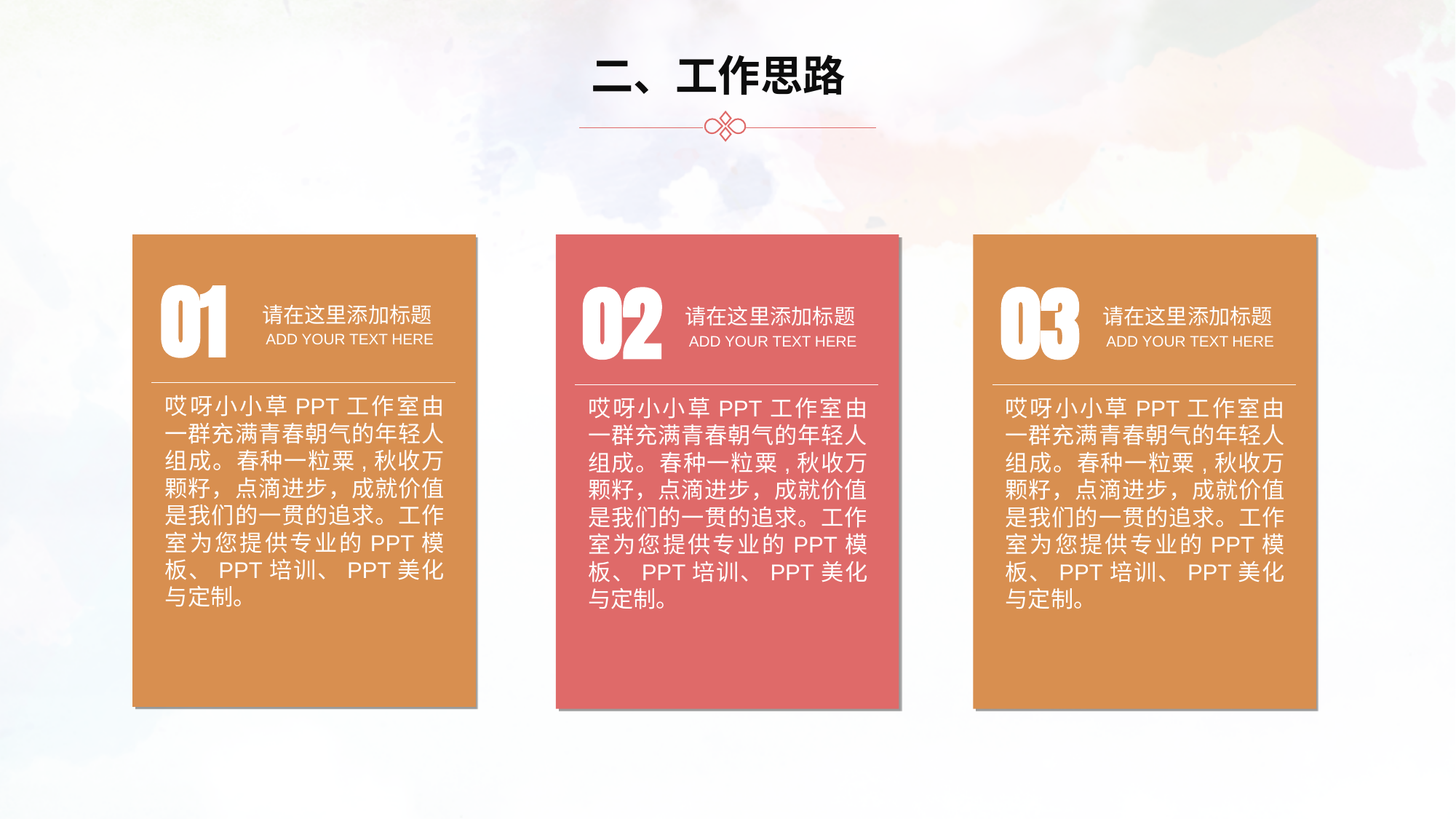

二、工作思路

01
02
03
请在这里添加标题
请在这里添加标题
请在这里添加标题
ADD YOUR TEXT HERE
ADD YOUR TEXT HERE
ADD YOUR TEXT HERE
哎呀小小草PPT工作室由一群充满青春朝气的年轻人组成。春种一粒粟,秋收万颗籽，点滴进步，成就价值是我们的一贯的追求。工作室为您提供专业的PPT模板、PPT培训、PPT美化与定制。
哎呀小小草PPT工作室由一群充满青春朝气的年轻人组成。春种一粒粟,秋收万颗籽，点滴进步，成就价值是我们的一贯的追求。工作室为您提供专业的PPT模板、PPT培训、PPT美化与定制。
哎呀小小草PPT工作室由一群充满青春朝气的年轻人组成。春种一粒粟,秋收万颗籽，点滴进步，成就价值是我们的一贯的追求。工作室为您提供专业的PPT模板、PPT培训、PPT美化与定制。